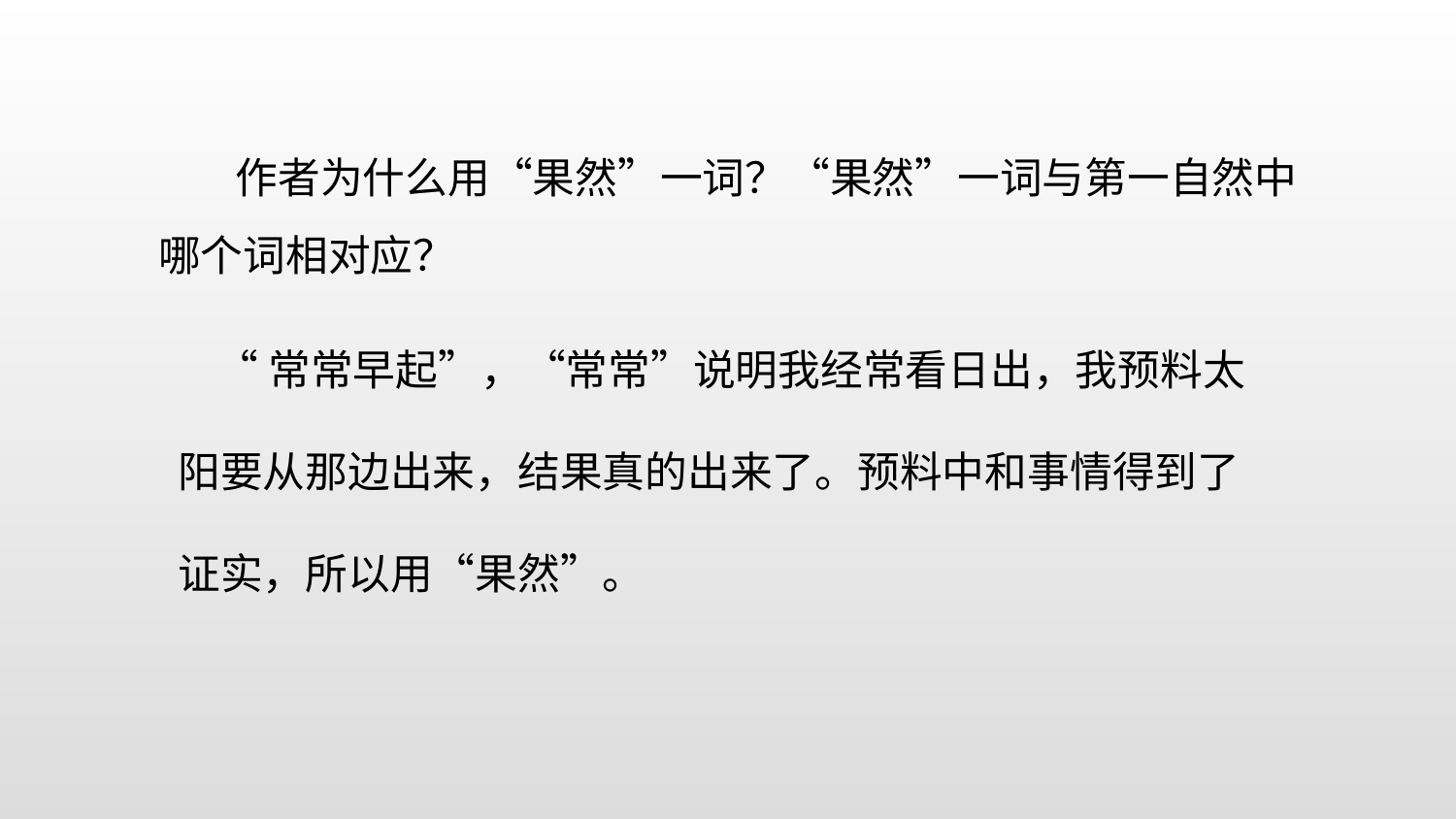

作者为什么用“果然”一词？“果然”一词与第一自然中哪个词相对应？
    “常常早起”，“常常”说明我经常看日出，我预料太阳要从那边出来，结果真的出来了。预料中和事情得到了证实，所以用“果然”。